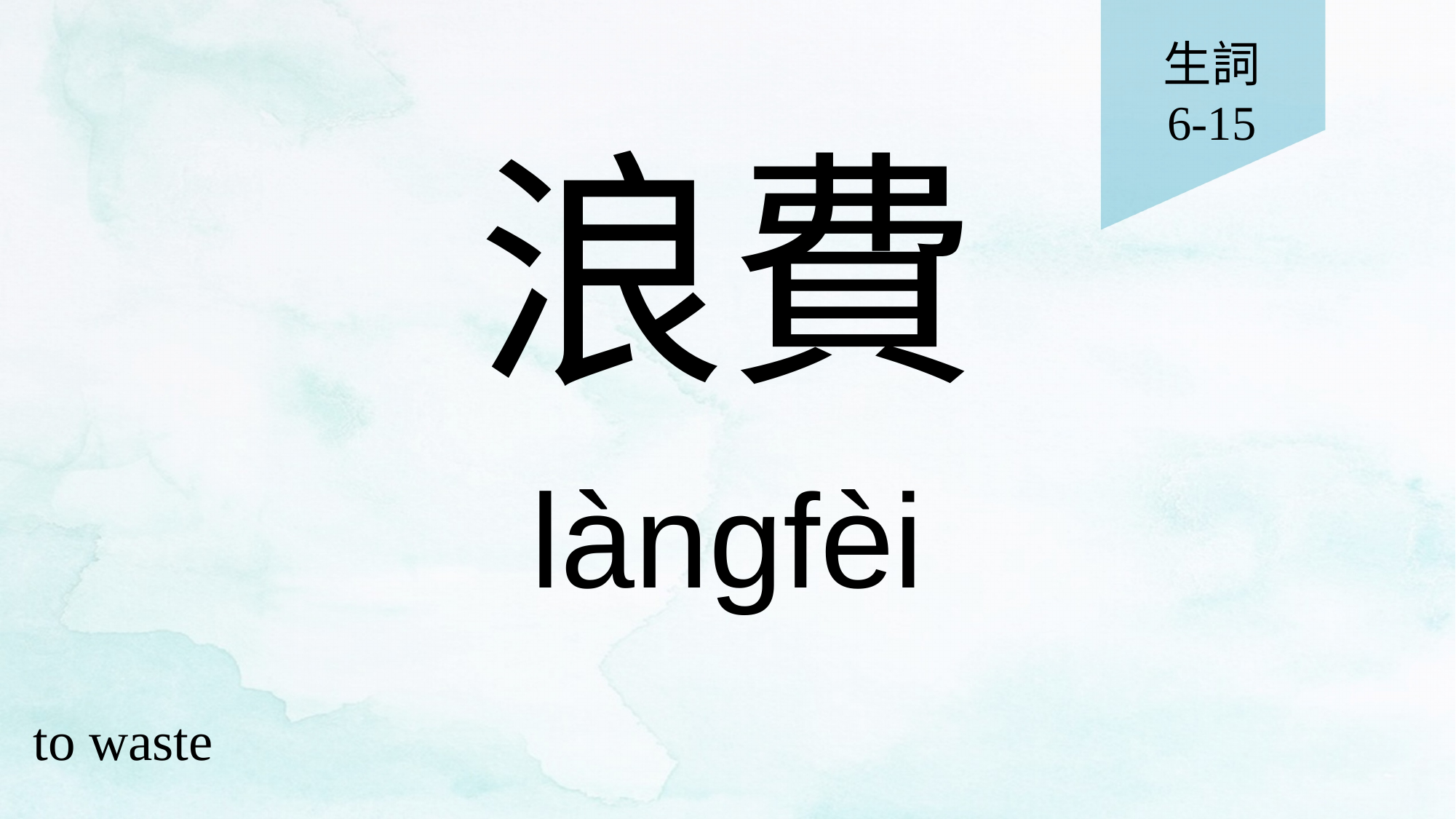

生詞
6-15
# 浪費
làngfèi
to waste